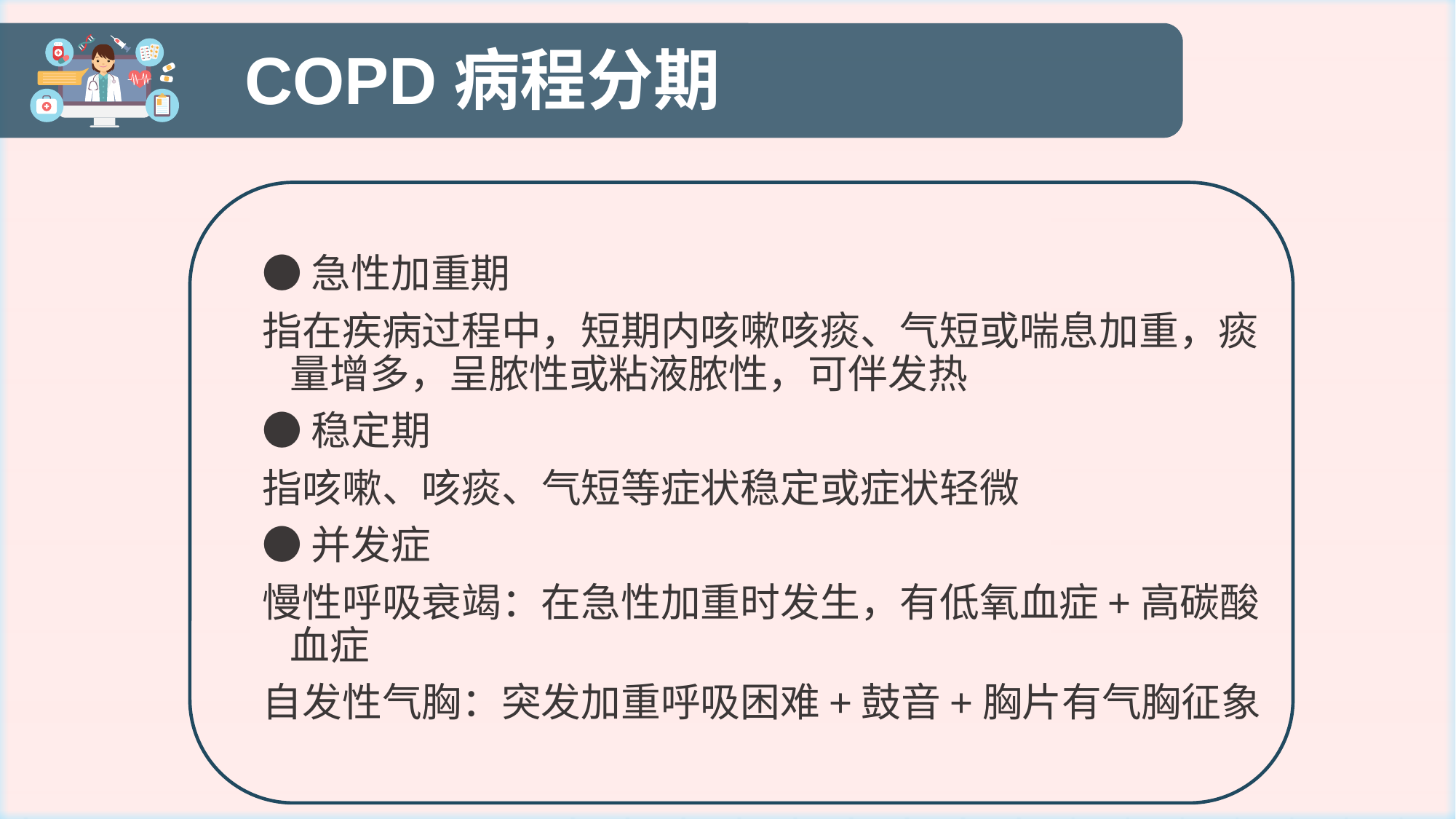

COPD病程分期

●急性加重期
指在疾病过程中，短期内咳嗽咳痰、气短或喘息加重，痰量增多，呈脓性或粘液脓性，可伴发热
●稳定期
指咳嗽、咳痰、气短等症状稳定或症状轻微
●并发症
慢性呼吸衰竭：在急性加重时发生，有低氧血症+高碳酸血症
自发性气胸：突发加重呼吸困难+鼓音+胸片有气胸征象